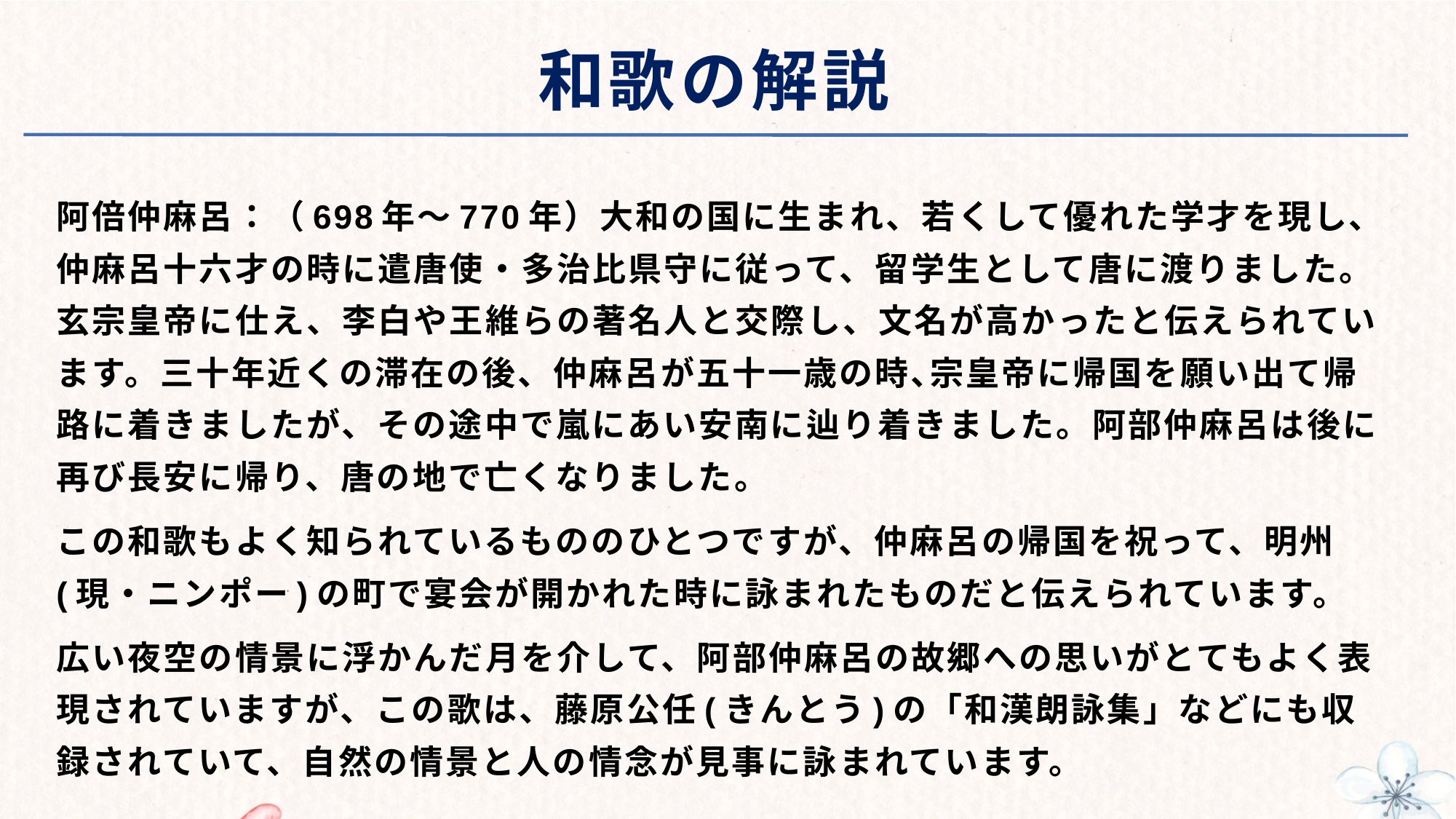

# 和歌の解説
阿倍仲麻呂：（698年～770年）大和の国に生まれ、若くして優れた学才を現し､仲麻呂十六才の時に遣唐使・多治比県守に従って、留学生として唐に渡りました。玄宗皇帝に仕え、李白や王維らの著名人と交際し、文名が高かったと伝えられています。三十年近くの滞在の後、仲麻呂が五十一歳の時､宗皇帝に帰国を願い出て帰路に着きましたが、その途中で嵐にあい安南に辿り着きました。阿部仲麻呂は後に再び長安に帰り、唐の地で亡くなりました。
この和歌もよく知られているもののひとつですが、仲麻呂の帰国を祝って、明州(現・ニンポー)の町で宴会が開かれた時に詠まれたものだと伝えられています。
広い夜空の情景に浮かんだ月を介して、阿部仲麻呂の故郷への思いがとてもよく表現されていますが、この歌は、藤原公任(きんとう)の「和漢朗詠集」などにも収録されていて、自然の情景と人の情念が見事に詠まれています。